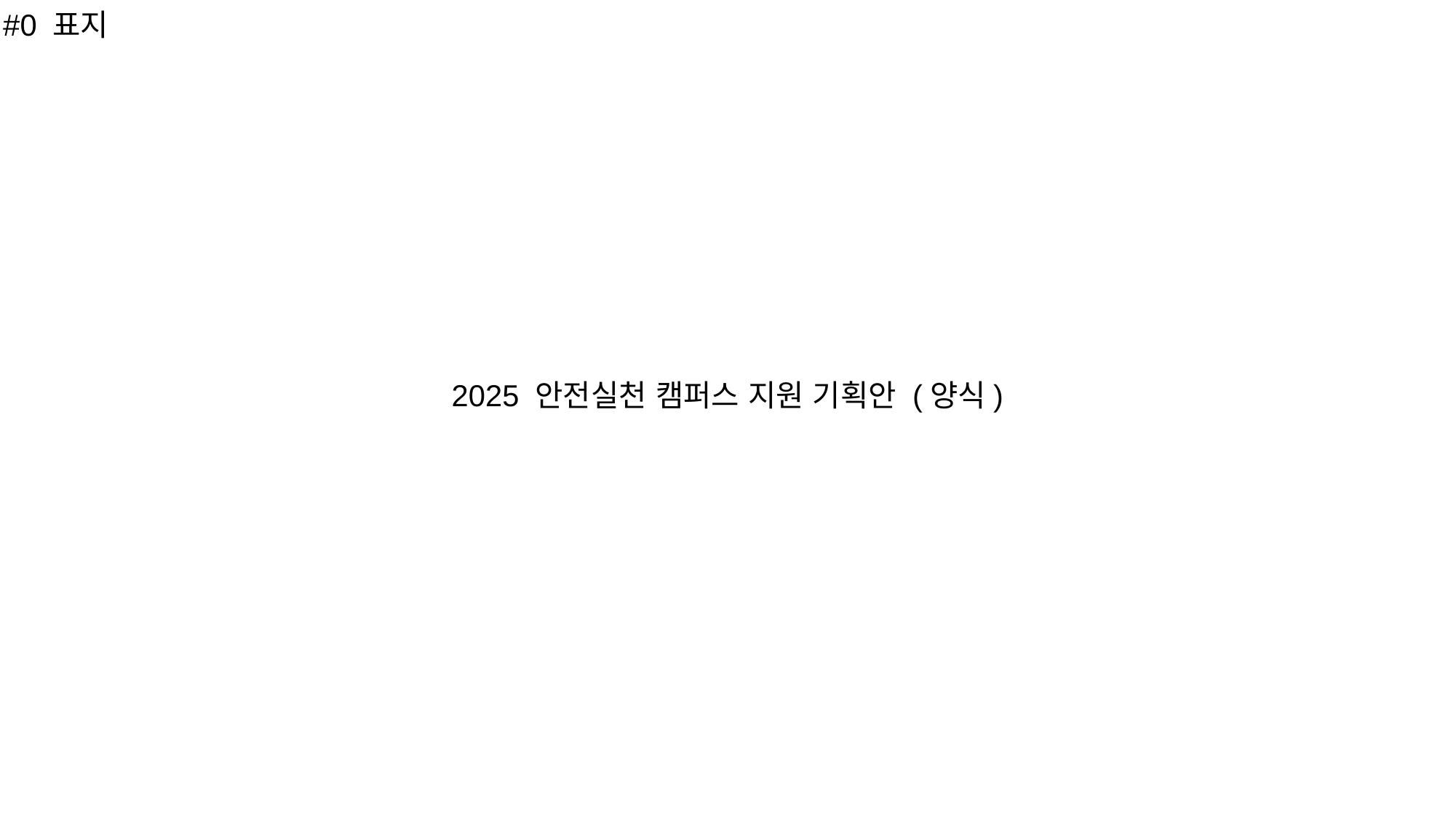

#0 표지
2025 안전실천 캠퍼스 지원 기획안 (양식)